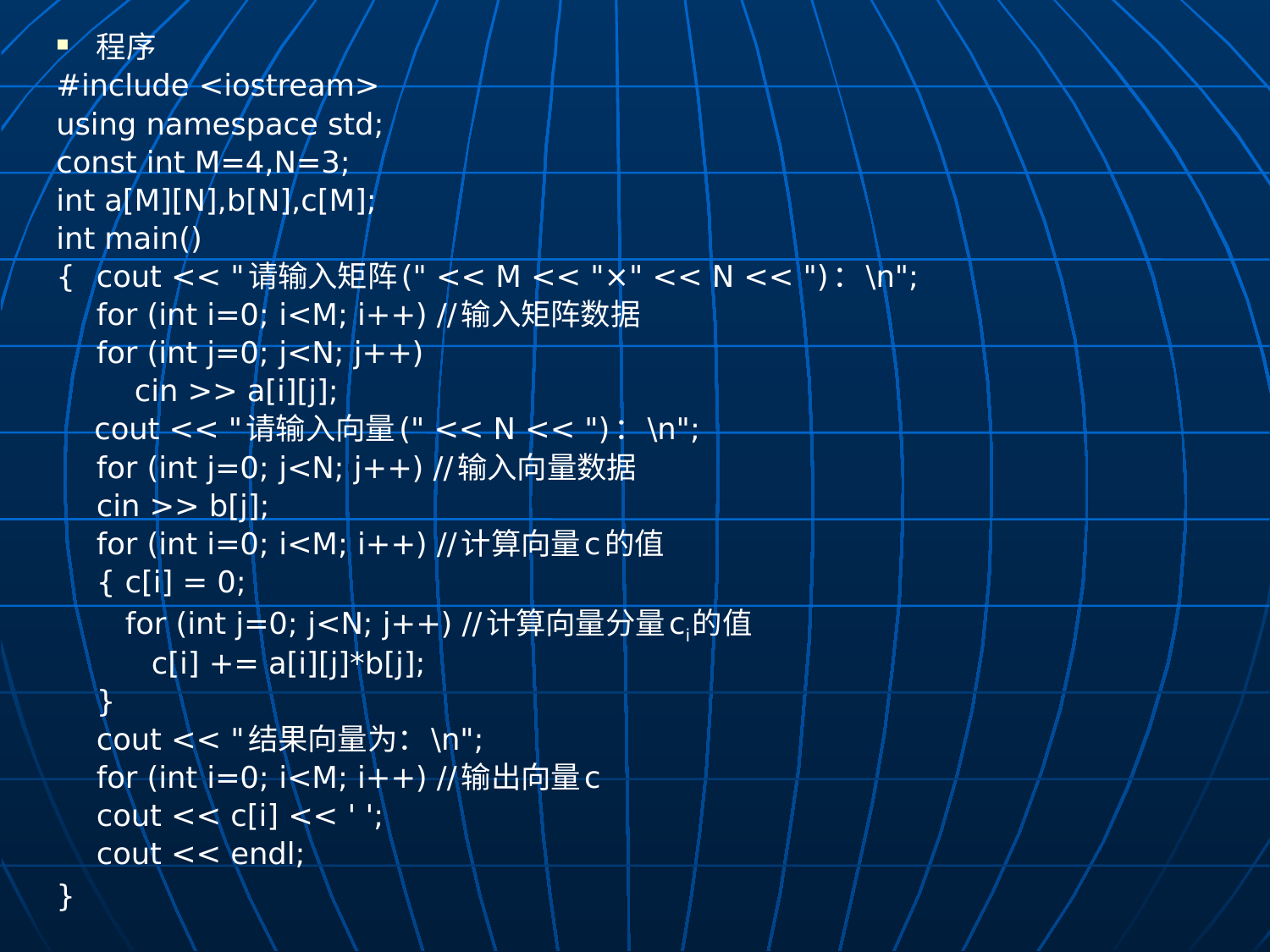

程序
#include <iostream>
using namespace std;
const int M=4,N=3;
int a[M][N],b[N],c[M];
int main()
{	cout << "请输入矩阵(" << M << "×" << N << ")：\n";
	for (int i=0; i<M; i++) //输入矩阵数据
		for (int j=0; j<N; j++)
		    cin >> a[i][j];
    cout << "请输入向量(" << N << ")：\n";
	for (int j=0; j<N; j++) //输入向量数据
		cin >> b[j];
 	for (int i=0; i<M; i++) //计算向量c的值
	{ c[i] = 0;
  	   for (int j=0; j<N; j++) //计算向量分量ci的值
          c[i] += a[i][j]*b[j];
	}
	cout << "结果向量为：\n";
	for (int i=0; i<M; i++) //输出向量c
		cout << c[i] << ' ';
	cout << endl;
}